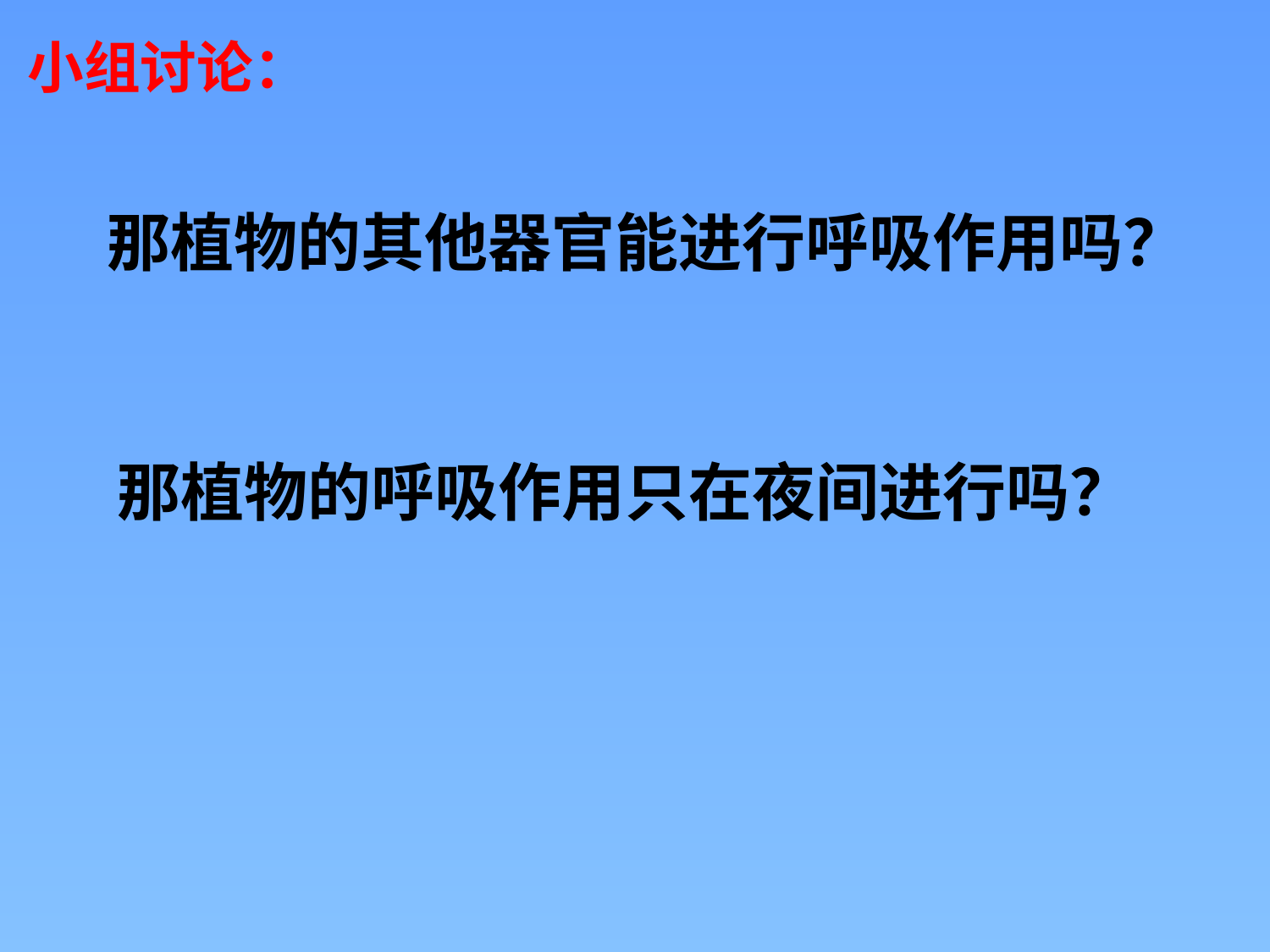

小组讨论：
那植物的其他器官能进行呼吸作用吗？
那植物的呼吸作用只在夜间进行吗？